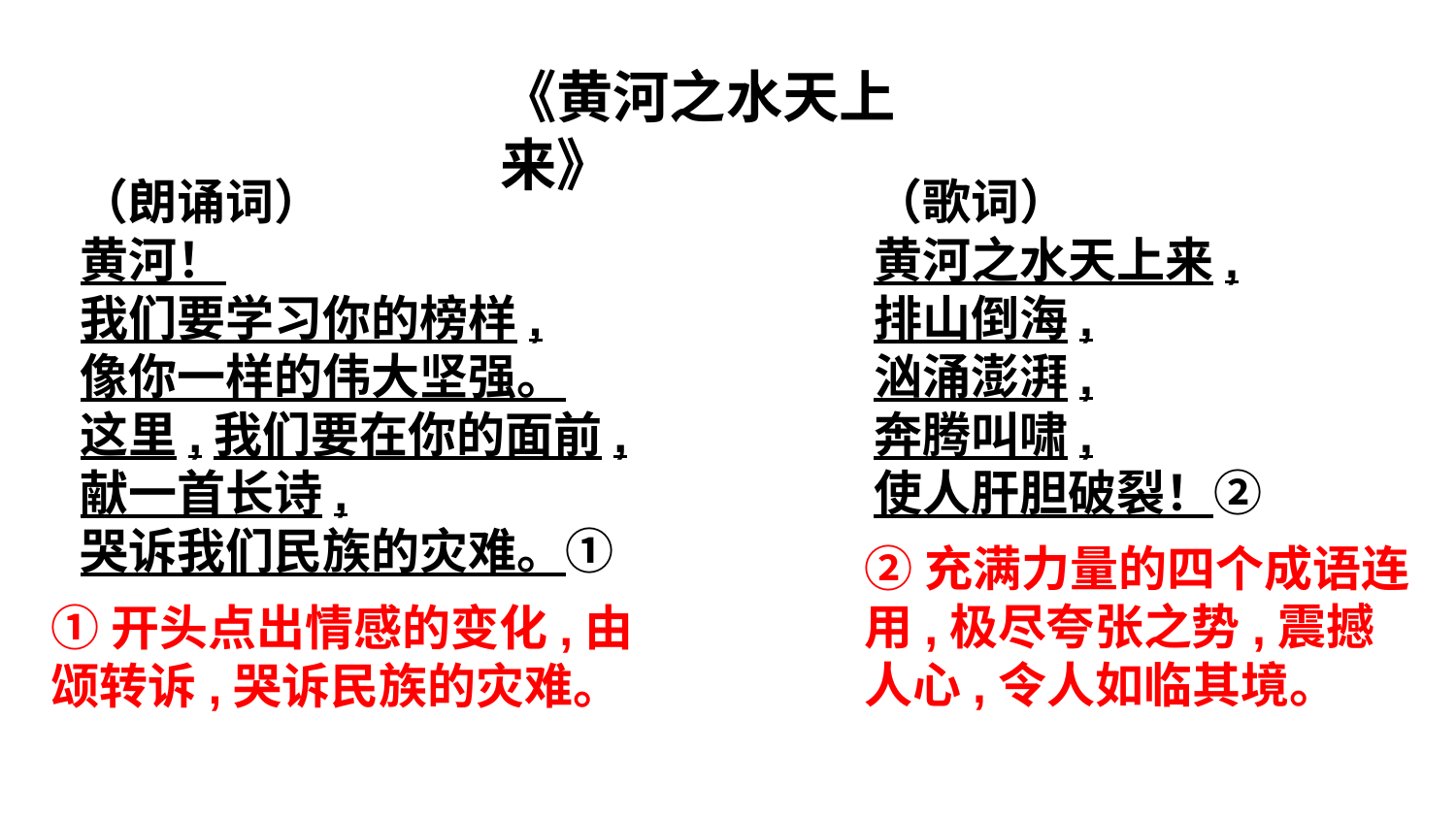

《黄河之水天上来》
（朗诵词）
黄河！
我们要学习你的榜样,
像你一样的伟大坚强。
这里,我们要在你的面前,
献一首长诗,
哭诉我们民族的灾难。①
（歌词）
黄河之水天上来,
排山倒海,
汹涌澎湃,
奔腾叫啸,
使人肝胆破裂！②
②充满力量的四个成语连用,极尽夸张之势,震撼人心,令人如临其境。
①开头点出情感的变化,由颂转诉,哭诉民族的灾难。